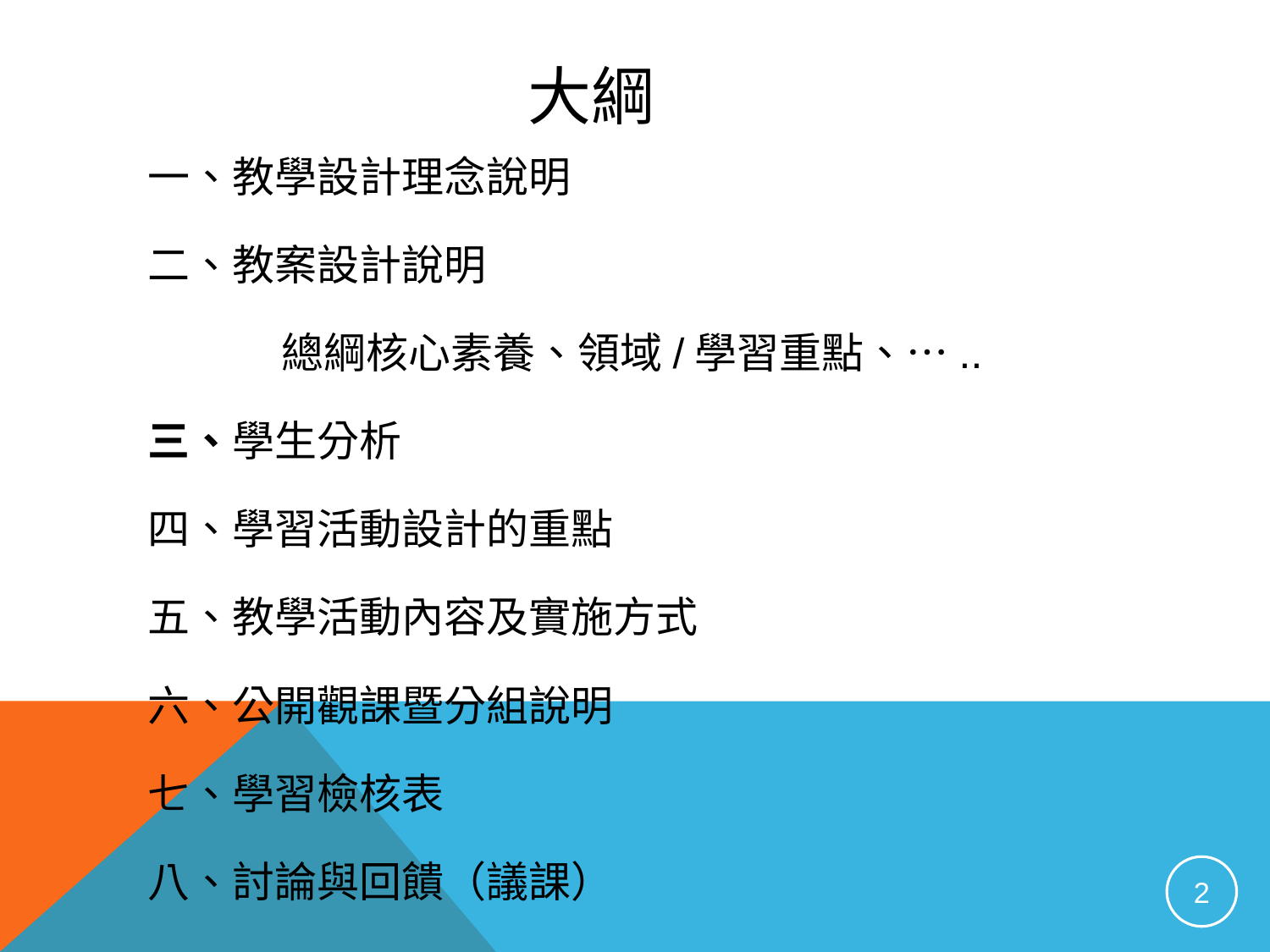

# 大綱
一、教學設計理念說明
二、教案設計說明
             總綱核心素養、領域/學習重點、…..
三、學生分析
四、學習活動設計的重點
五、教學活動內容及實施方式
六、公開觀課暨分組說明
七、學習檢核表
八、討論與回饋（議課）
2